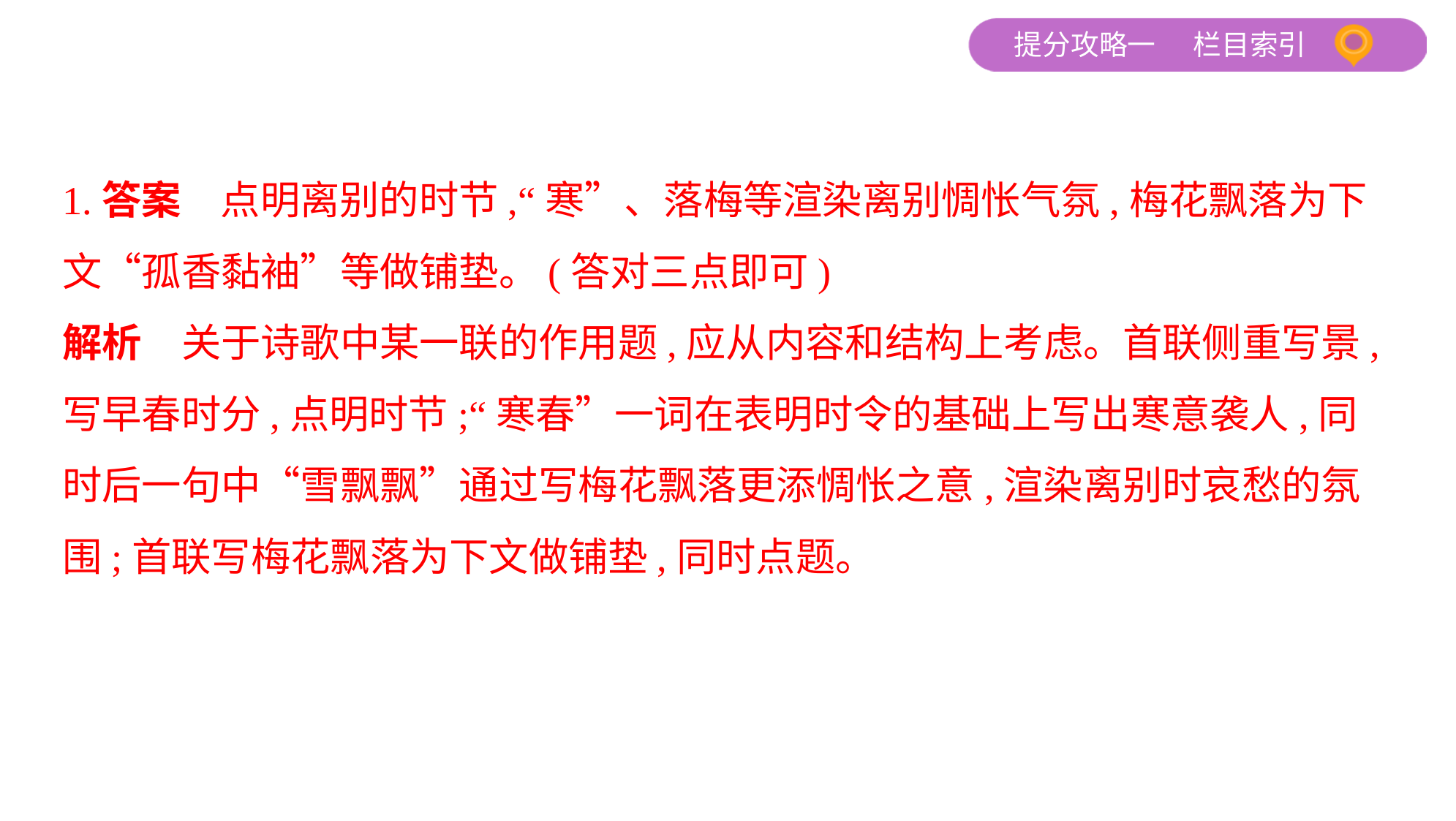

1.答案　点明离别的时节,“寒”、落梅等渲染离别惆怅气氛,梅花飘落为下
文“孤香黏袖”等做铺垫。(答对三点即可)
解析　关于诗歌中某一联的作用题,应从内容和结构上考虑。首联侧重写景,
写早春时分,点明时节;“寒春”一词在表明时令的基础上写出寒意袭人,同
时后一句中“雪飘飘”通过写梅花飘落更添惆怅之意,渲染离别时哀愁的氛
围;首联写梅花飘落为下文做铺垫,同时点题。